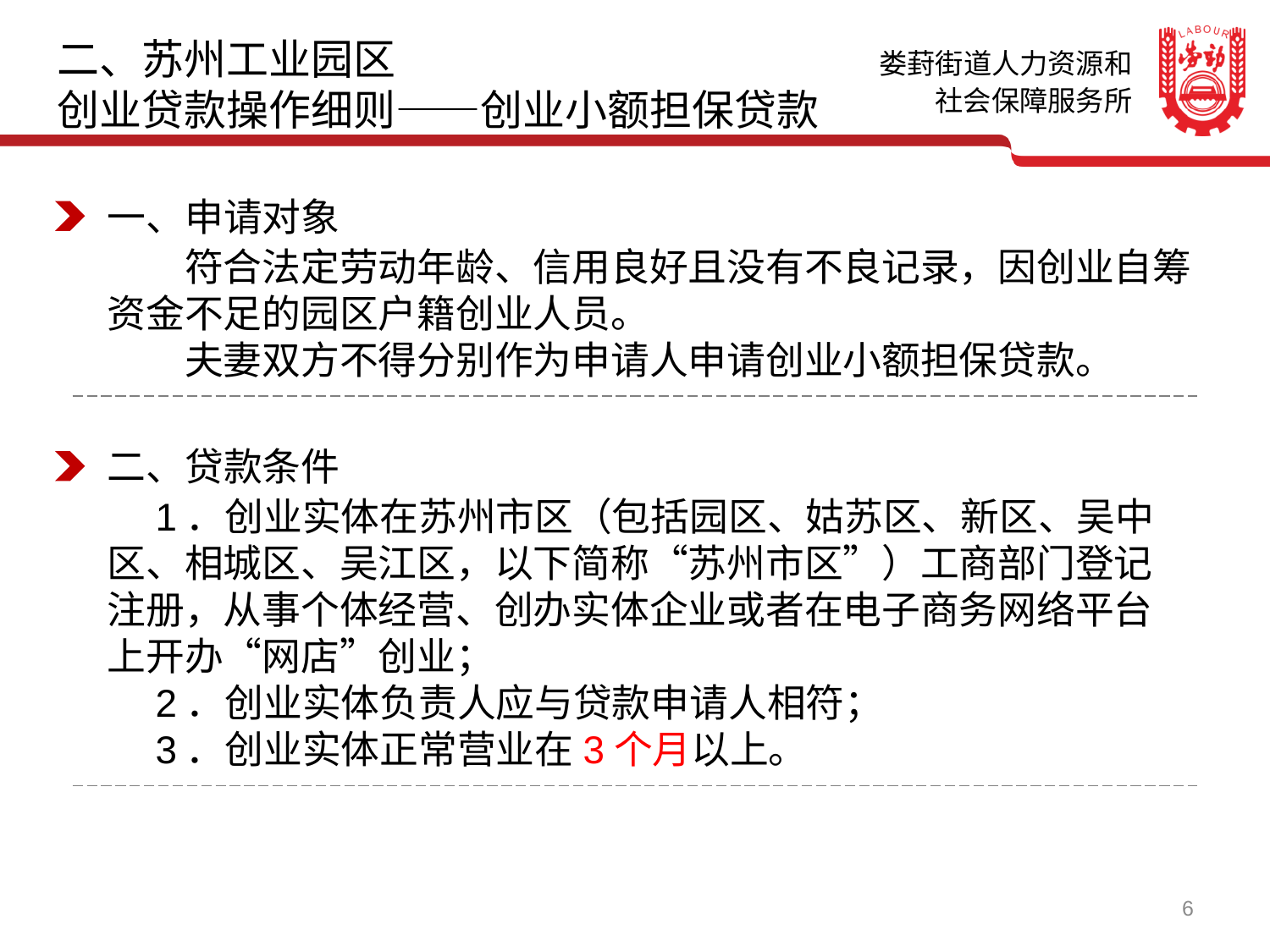

二、苏州工业园区
创业贷款操作细则——创业小额担保贷款
一、申请对象

　　符合法定劳动年龄、信用良好且没有不良记录，因创业自筹资金不足的园区户籍创业人员。
　　夫妻双方不得分别作为申请人申请创业小额担保贷款。
二、贷款条件

　1．创业实体在苏州市区（包括园区、姑苏区、新区、吴中区、相城区、吴江区，以下简称“苏州市区”）工商部门登记注册，从事个体经营、创办实体企业或者在电子商务网络平台上开办“网店”创业；
　2．创业实体负责人应与贷款申请人相符；
　3．创业实体正常营业在3个月以上。
6